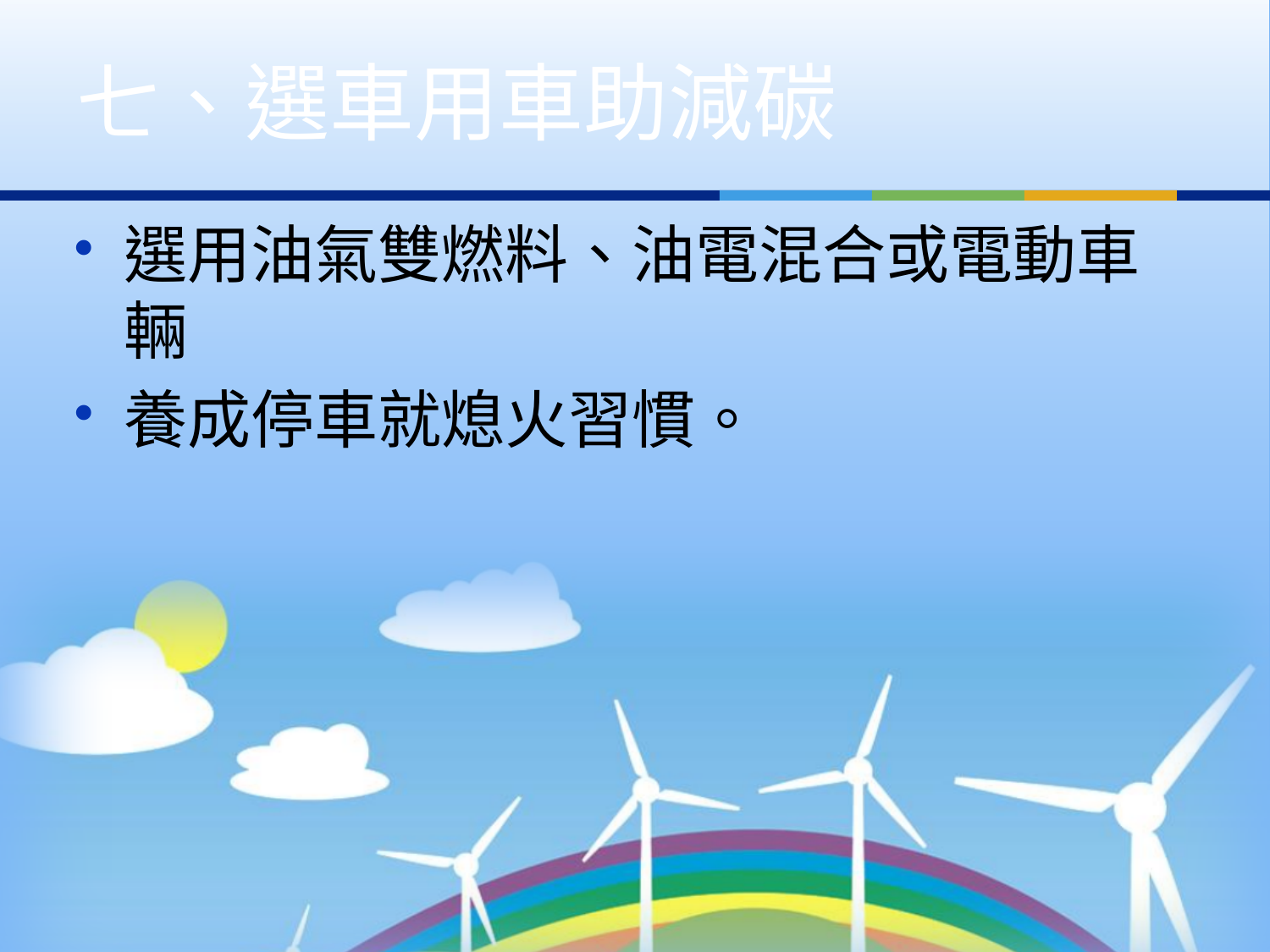

# 七、選車用車助減碳
選用油氣雙燃料、油電混合或電動車輛
養成停車就熄火習慣。